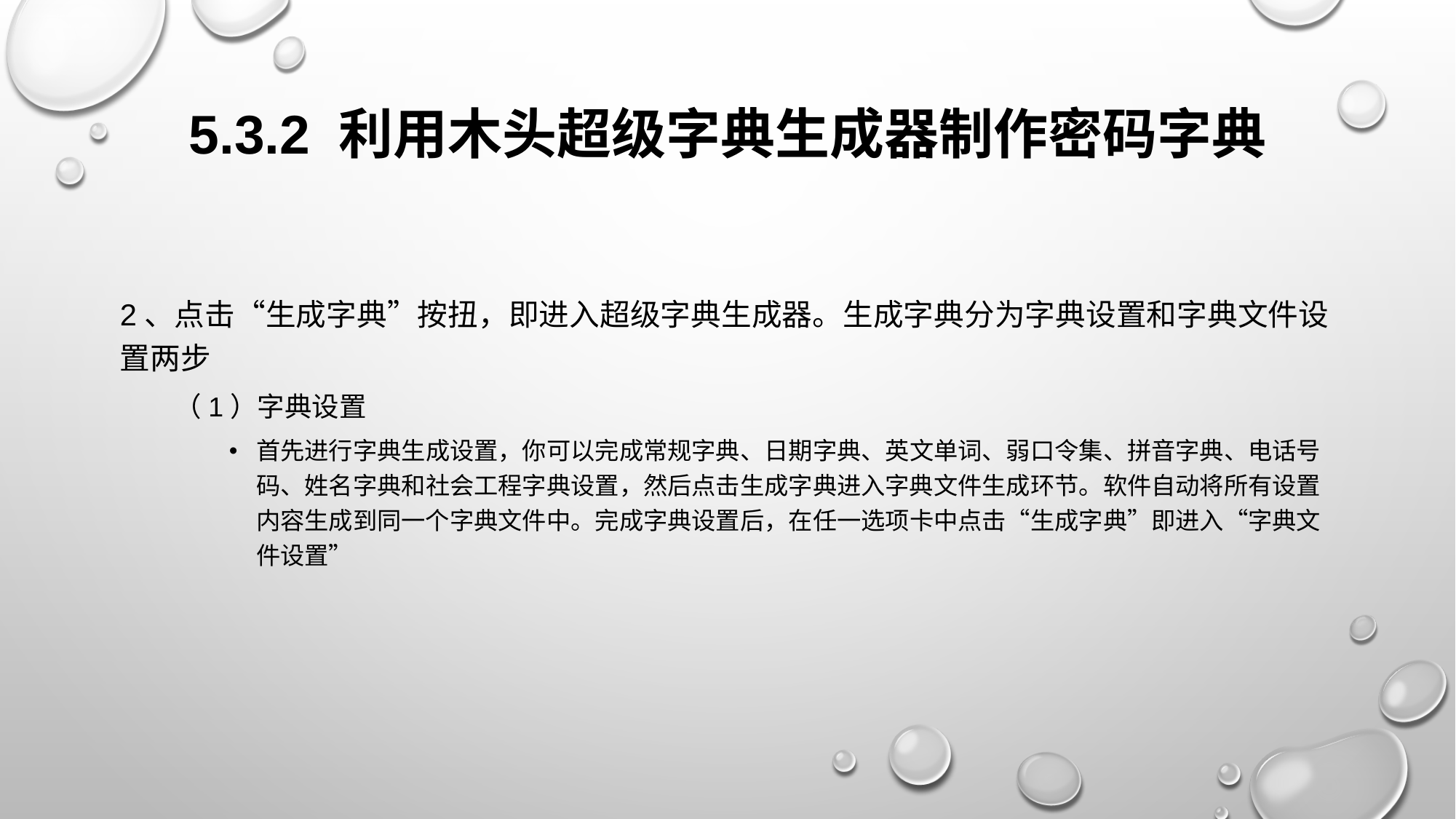

# 5.3.2 利用木头超级字典生成器制作密码字典
2、点击“生成字典”按扭，即进入超级字典生成器。生成字典分为字典设置和字典文件设置两步
（1）字典设置
首先进行字典生成设置，你可以完成常规字典、日期字典、英文单词、弱口令集、拼音字典、电话号码、姓名字典和社会工程字典设置，然后点击生成字典进入字典文件生成环节。软件自动将所有设置内容生成到同一个字典文件中。完成字典设置后，在任一选项卡中点击“生成字典”即进入“字典文件设置”